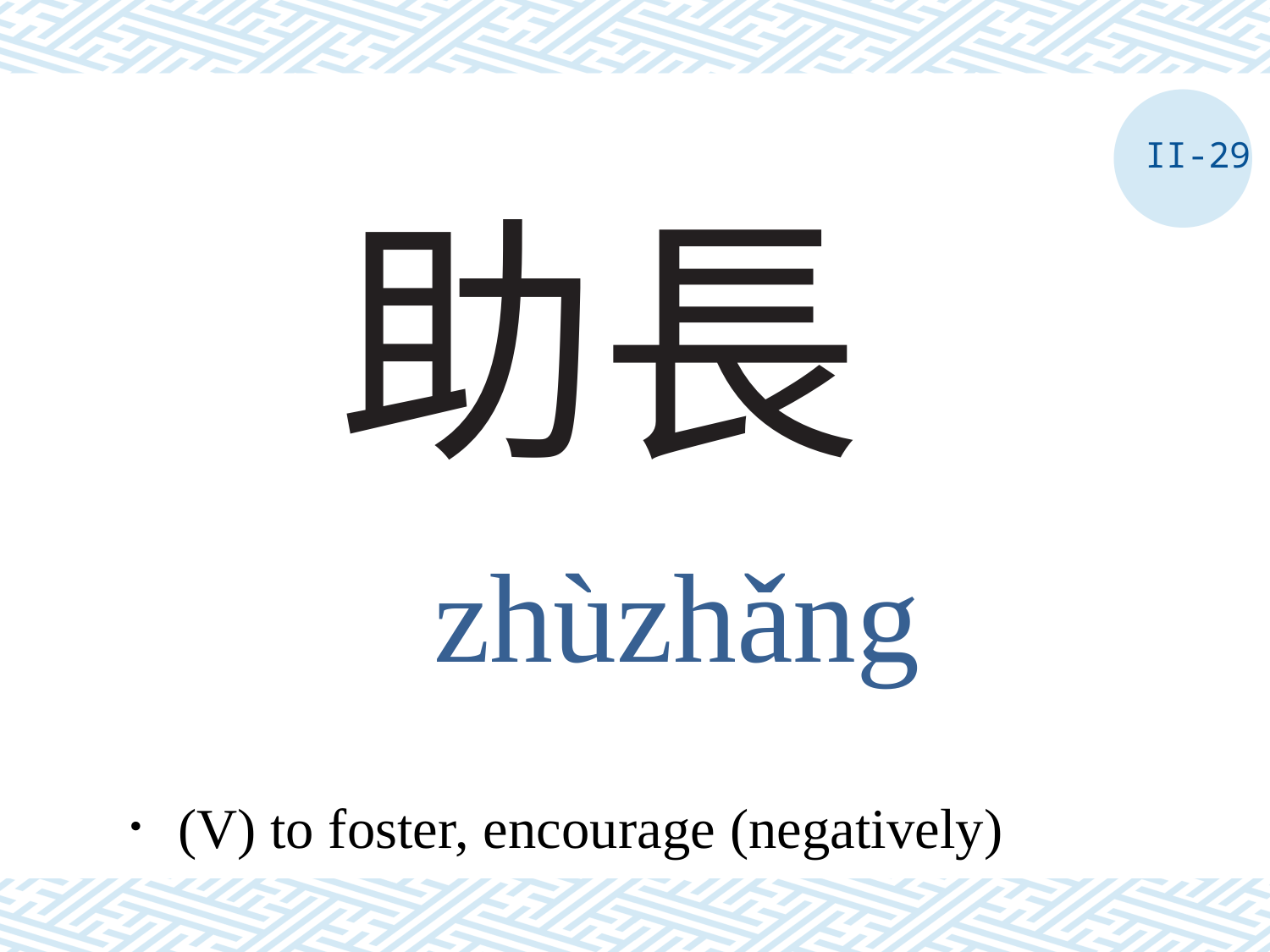

II-29

# 助長
zhùzhǎng
．(V) to foster, encourage (negatively)